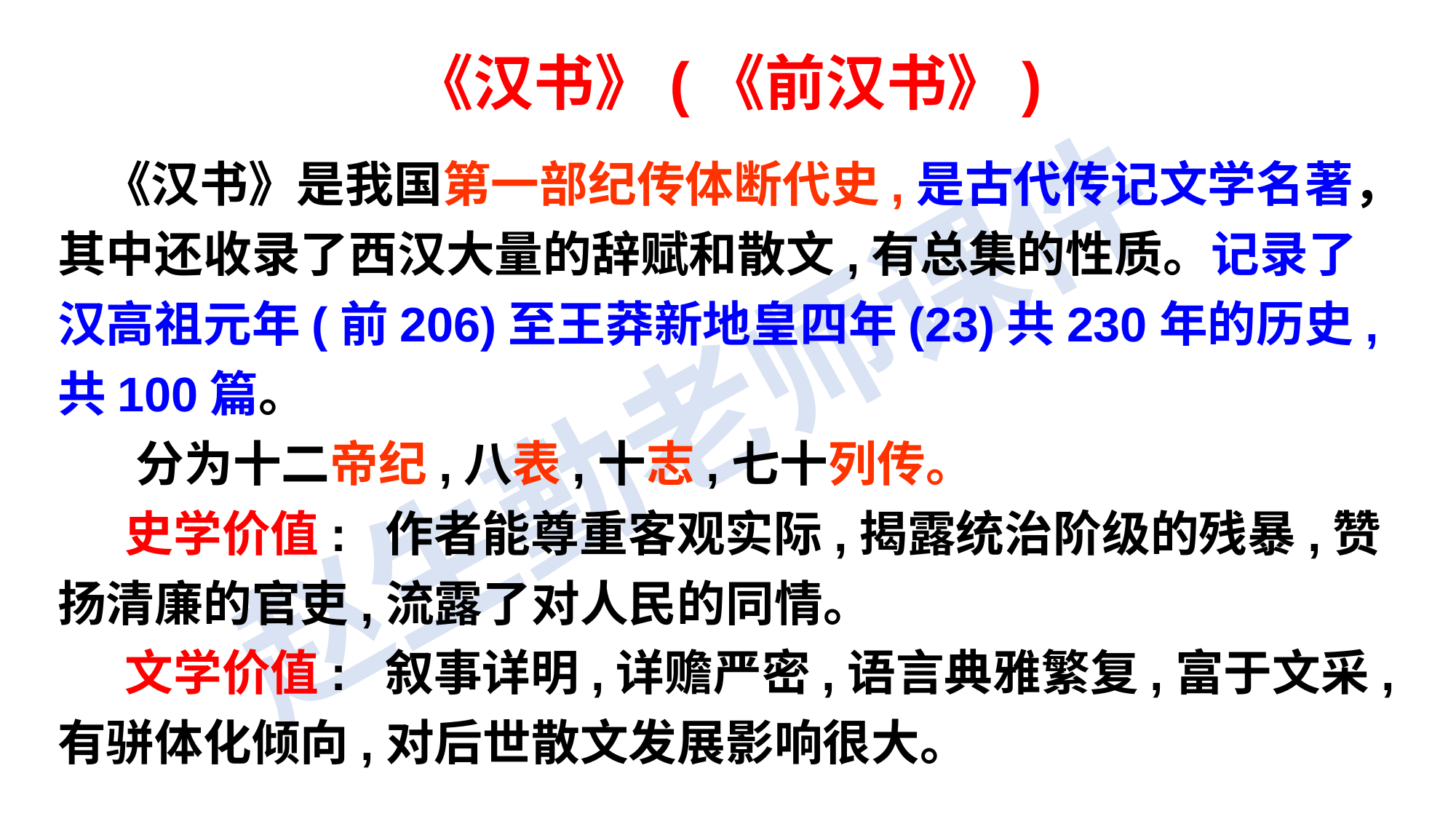

《汉书》(《前汉书》)
   《汉书》是我国第一部纪传体断代史,是古代传记文学名著，其中还收录了西汉大量的辞赋和散文,有总集的性质。记录了汉高祖元年(前206)至王莽新地皇四年(23)共230年的历史,共100篇。
      分为十二帝纪,八表,十志,七十列传。
     史学价值:  作者能尊重客观实际,揭露统治阶级的残暴,赞扬清廉的官吏,流露了对人民的同情。
     文学价值:  叙事详明,详赡严密,语言典雅繁复,富于文采,有骈体化倾向,对后世散文发展影响很大。